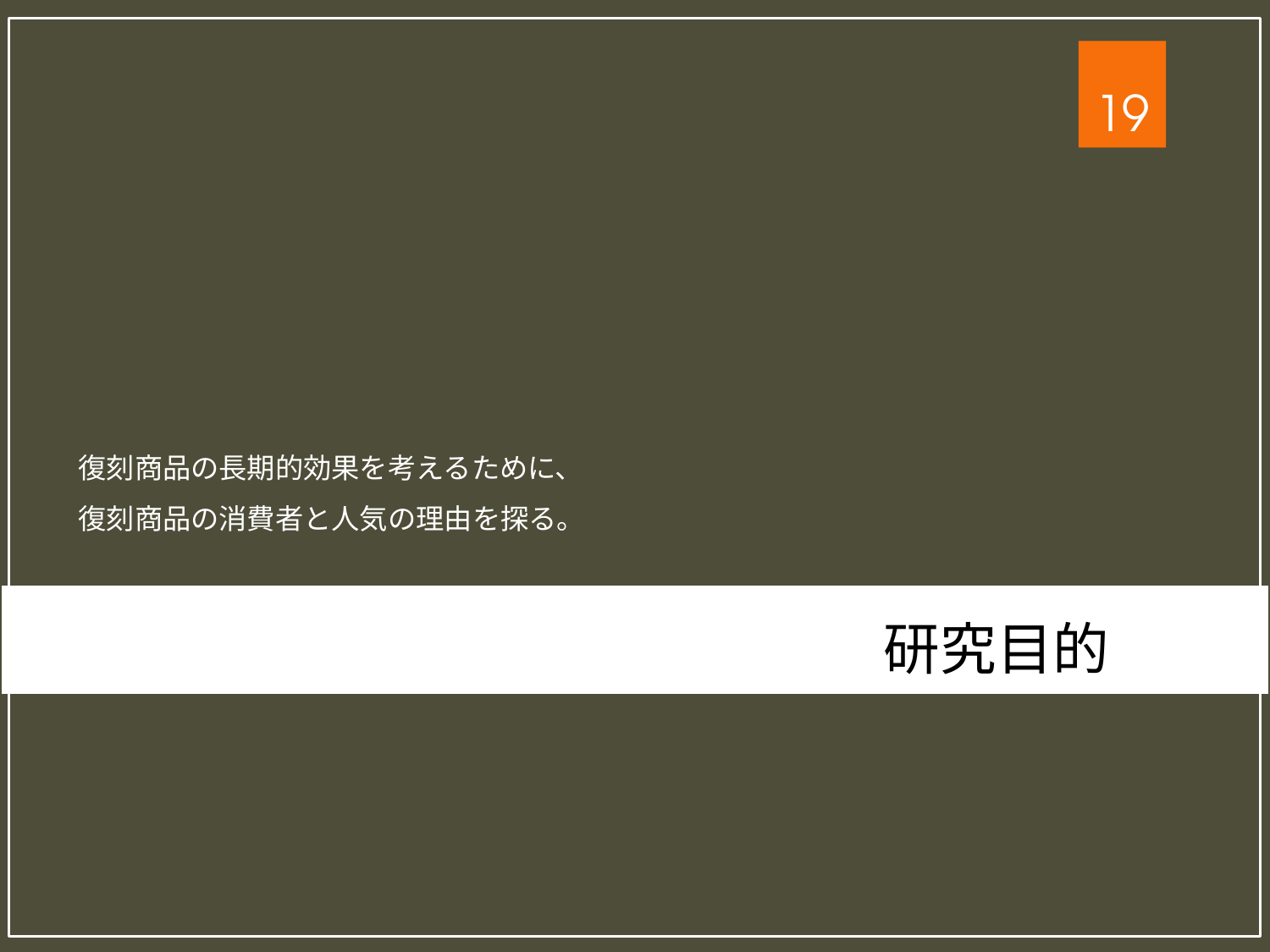

19
19
復刻商品の長期的効果を考えるために、
復刻商品の消費者と人気の理由を探る。

研究目的